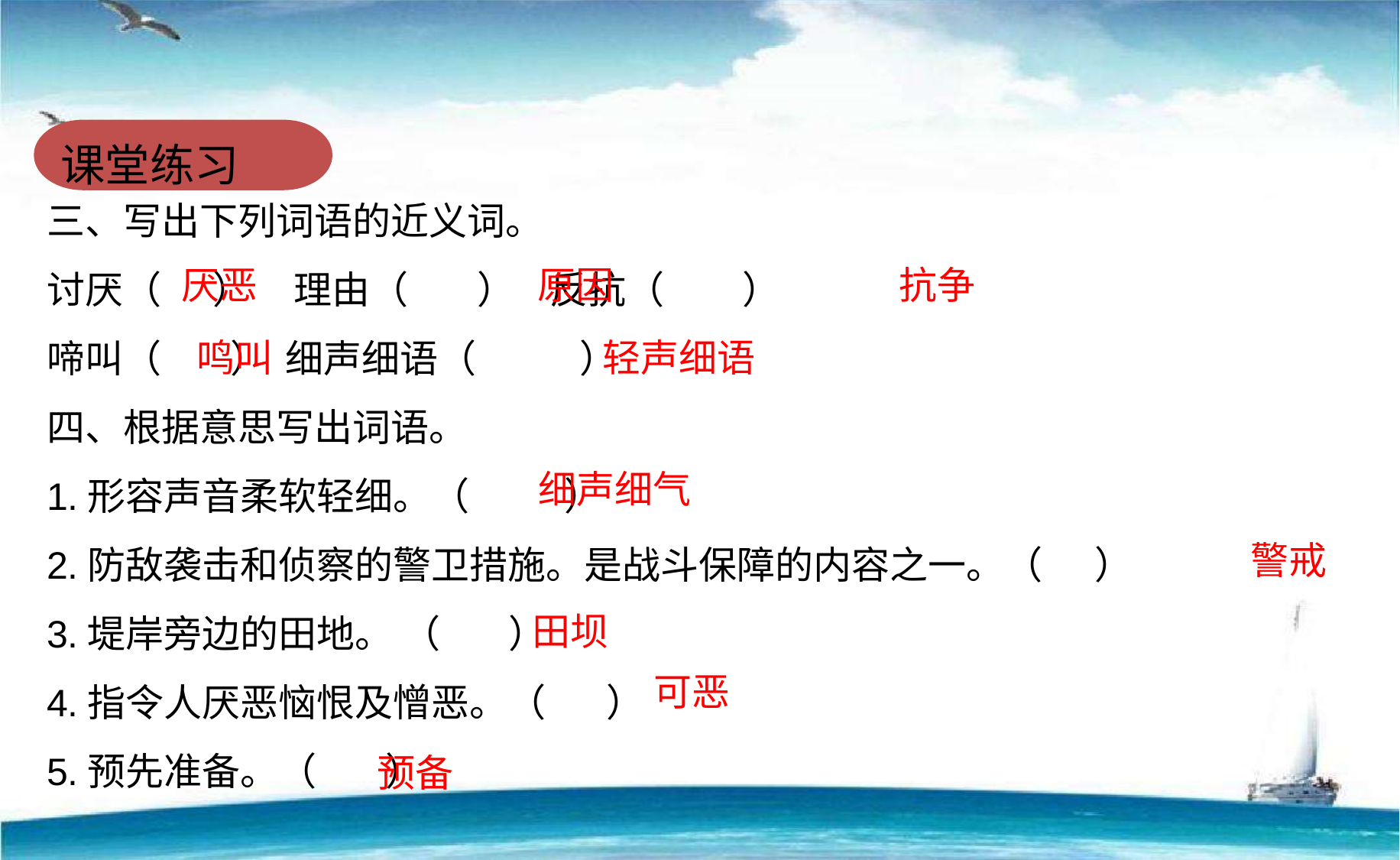

课堂练习
三、写出下列词语的近义词。
讨厌（      ）     理由（        ）    反抗（         ）
啼叫（        ）  细声细语（            ）
四、根据意思写出词语。
1.形容声音柔软轻细。（           ）
2.防敌袭击和侦察的警卫措施。是战斗保障的内容之一。（      ）
3.堤岸旁边的田地。 （        ）
4.指令人厌恶恼恨及憎恶。（       ）
5.预先准备。（        ）
厌恶
原因
抗争
鸣叫
轻声细语
细声细气
警戒
田坝
可恶
预备